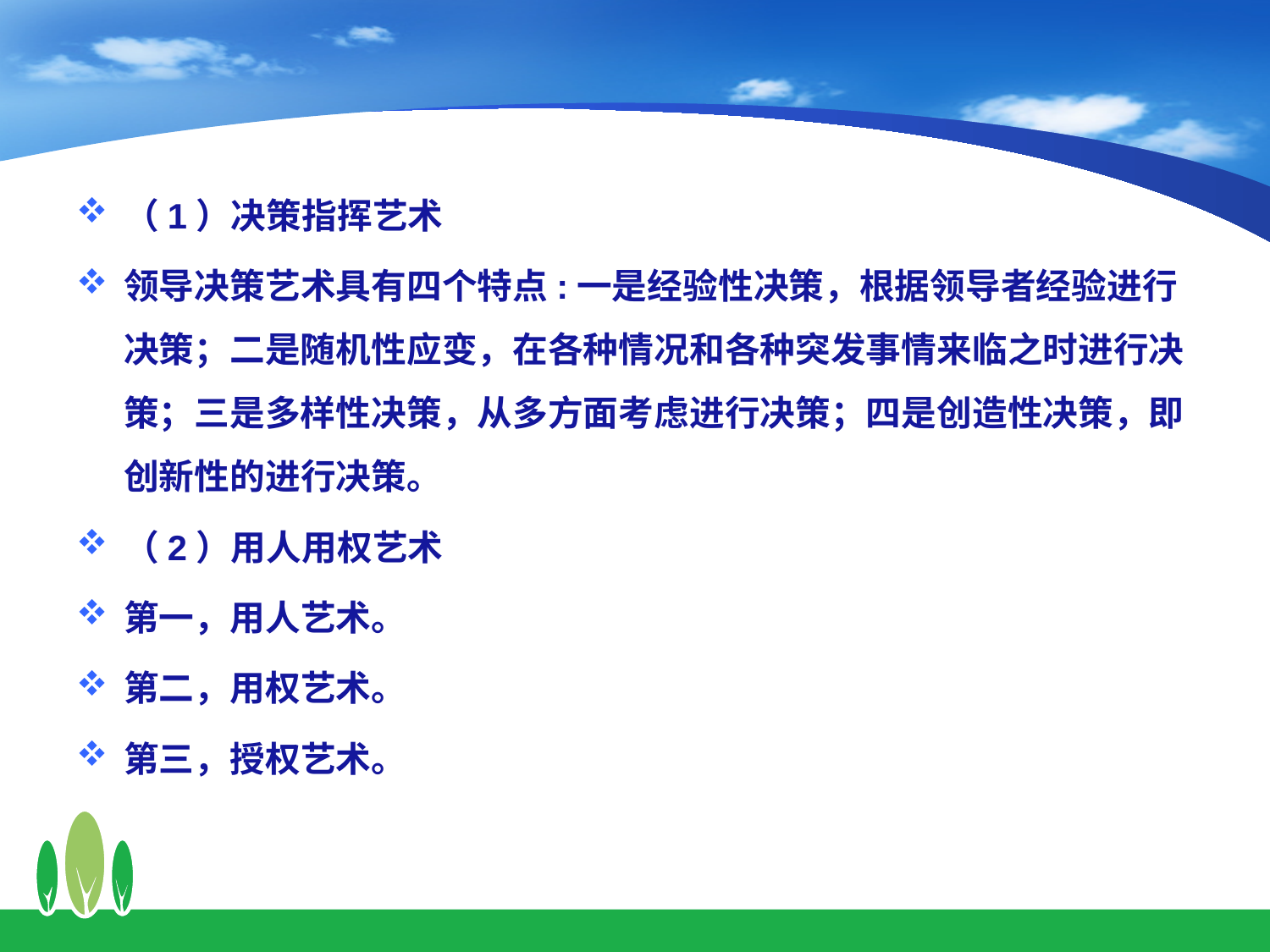

（1）决策指挥艺术
领导决策艺术具有四个特点:一是经验性决策，根据领导者经验进行决策；二是随机性应变，在各种情况和各种突发事情来临之时进行决策；三是多样性决策，从多方面考虑进行决策；四是创造性决策，即创新性的进行决策。
（2）用人用权艺术
第一，用人艺术。
第二，用权艺术。
第三，授权艺术。
59